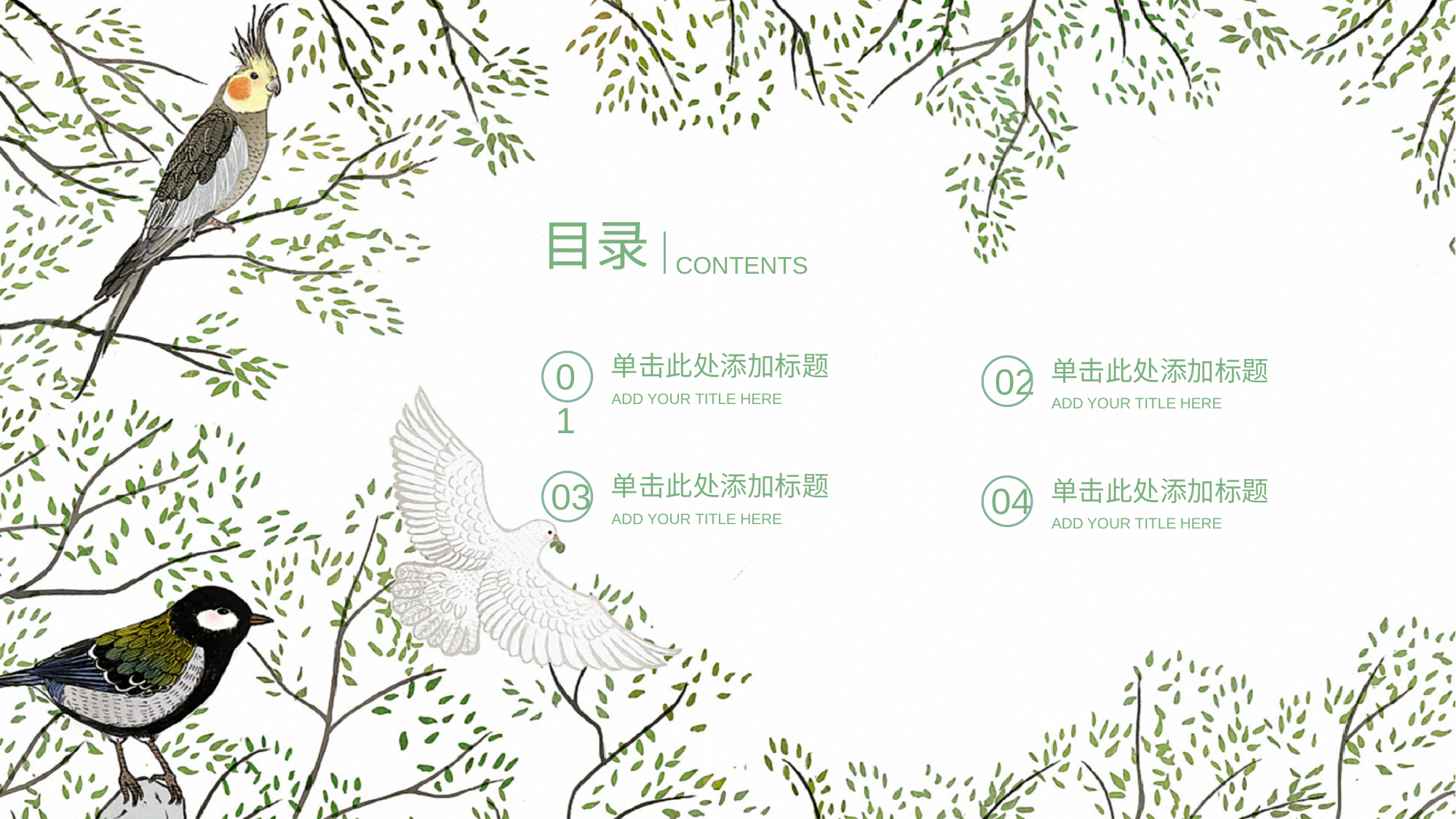

目录
CONTENTS
单击此处添加标题
01

ADD YOUR TITLE HERE
单击此处添加标题
02

ADD YOUR TITLE HERE
单击此处添加标题
03

ADD YOUR TITLE HERE
单击此处添加标题
04

ADD YOUR TITLE HERE